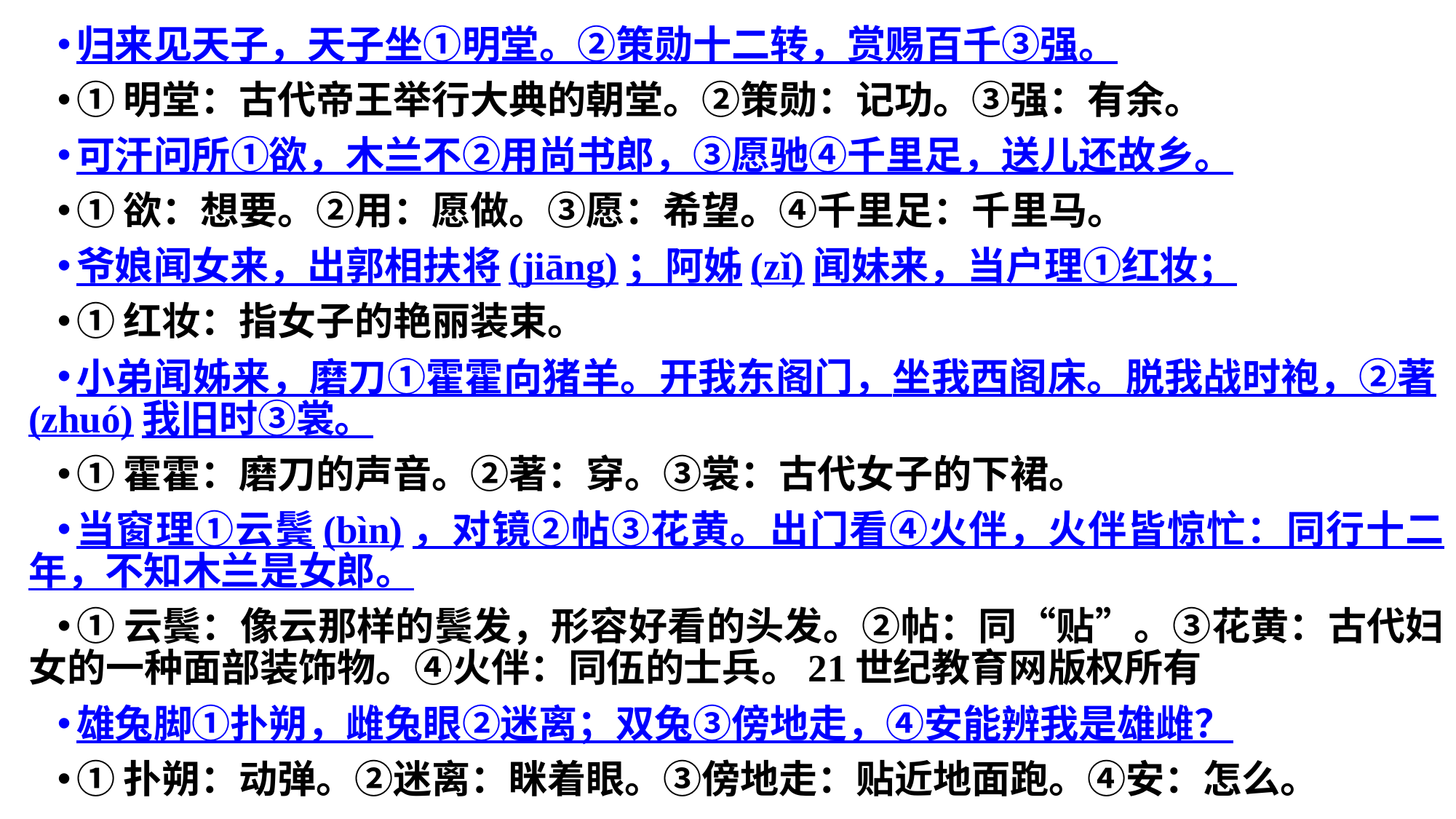

归来见天子，天子坐①明堂。②策勋十二转，赏赐百千③强。
①明堂：古代帝王举行大典的朝堂。②策勋：记功。③强：有余。
可汗问所①欲，木兰不②用尚书郎，③愿驰④千里足，送儿还故乡。
①欲：想要。②用：愿做。③愿：希望。④千里足：千里马。
爷娘闻女来，出郭相扶将(jiāng)；阿姊(zǐ)闻妹来，当户理①红妆；
①红妆：指女子的艳丽装束。
小弟闻姊来，磨刀①霍霍向猪羊。开我东阁门，坐我西阁床。脱我战时袍，②著(zhuó)我旧时③裳。
①霍霍：磨刀的声音。②著：穿。③裳：古代女子的下裙。
当窗理①云鬓(bìn)，对镜②帖③花黄。出门看④火伴，火伴皆惊忙：同行十二年，不知木兰是女郎。
①云鬓：像云那样的鬓发，形容好看的头发。②帖：同“贴”。③花黄：古代妇女的一种面部装饰物。④火伴：同伍的士兵。21世纪教育网版权所有
雄兔脚①扑朔，雌兔眼②迷离；双兔③傍地走，④安能辨我是雄雌？
①扑朔：动弹。②迷离：眯着眼。③傍地走：贴近地面跑。④安：怎么。